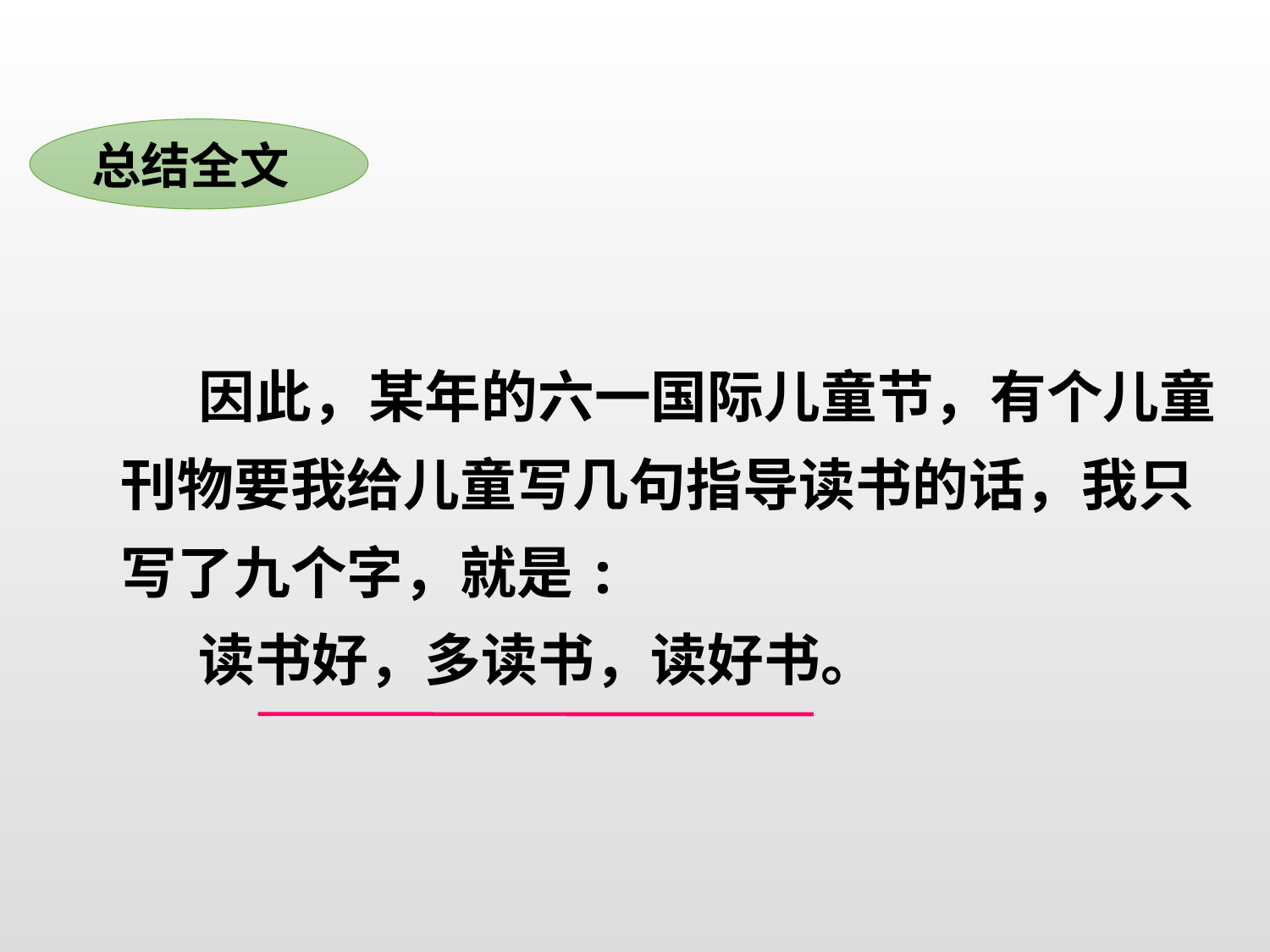

总结全文
     因此，某年的六一国际儿童节，有个儿童刊物要我给儿童写几句指导读书的话，我只写了九个字，就是:
     读书好，多读书，读好书。